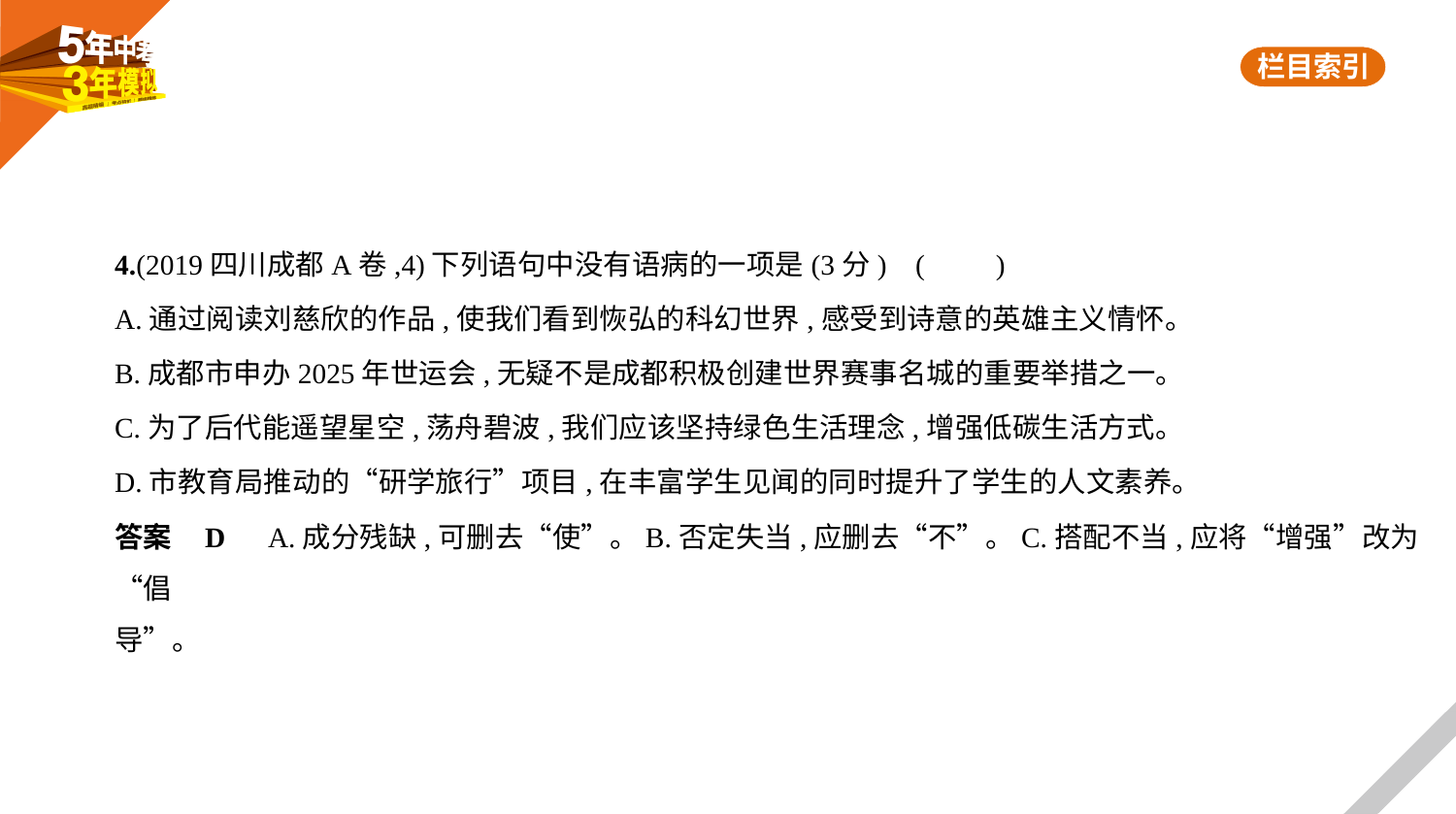

4.(2019四川成都A卷,4)下列语句中没有语病的一项是(3分) (　　)
A.通过阅读刘慈欣的作品,使我们看到恢弘的科幻世界,感受到诗意的英雄主义情怀。
B.成都市申办2025年世运会,无疑不是成都积极创建世界赛事名城的重要举措之一。
C.为了后代能遥望星空,荡舟碧波,我们应该坚持绿色生活理念,增强低碳生活方式。
D.市教育局推动的“研学旅行”项目,在丰富学生见闻的同时提升了学生的人文素养。
答案    D　A.成分残缺,可删去“使”。B.否定失当,应删去“不”。C.搭配不当,应将“增强”改为“倡
导”。